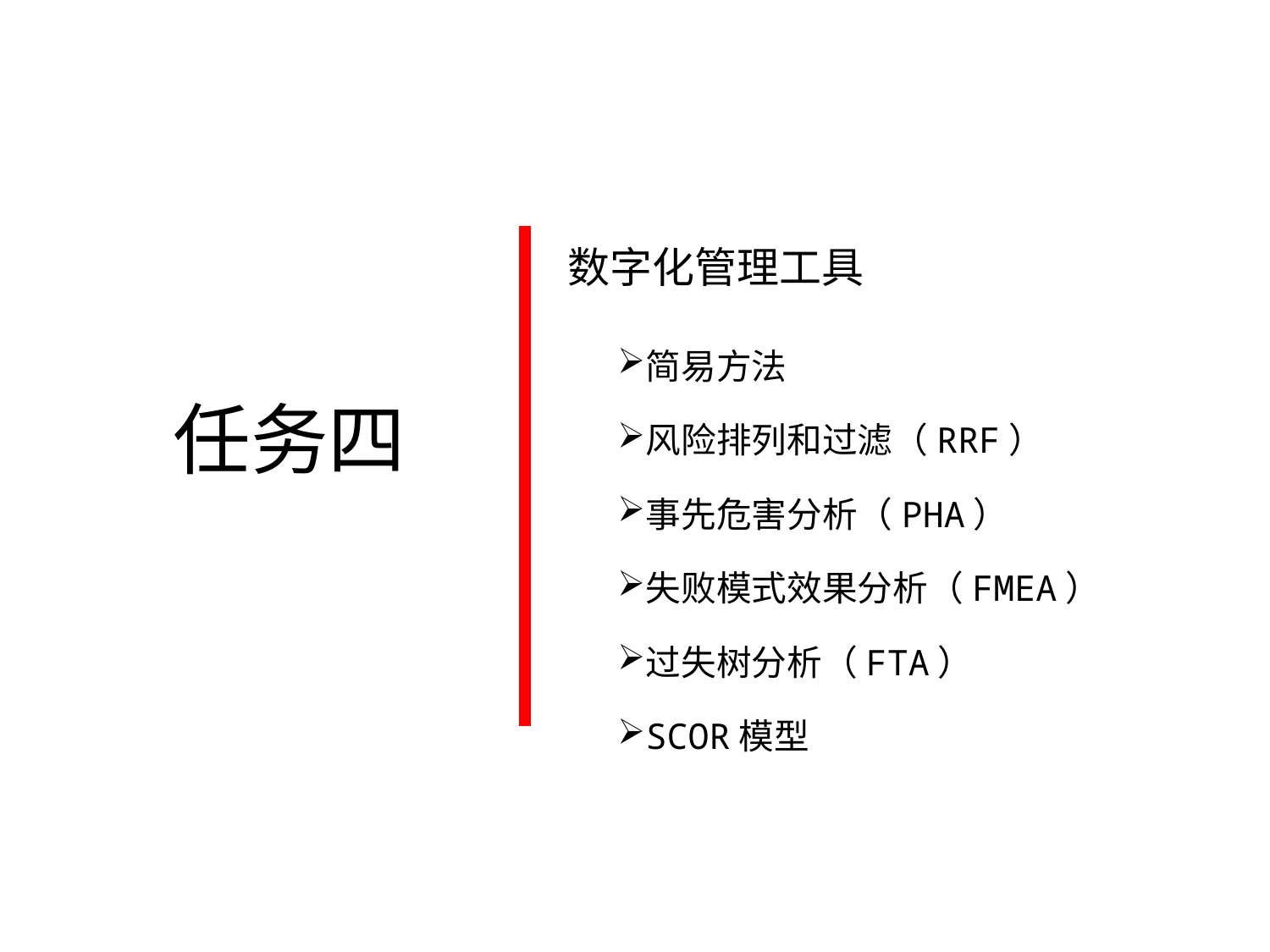

数字化管理工具
简易方法
风险排列和过滤（RRF）
事先危害分析（PHA）
失败模式效果分析（FMEA）
过失树分析（FTA）
SCOR模型
任务四